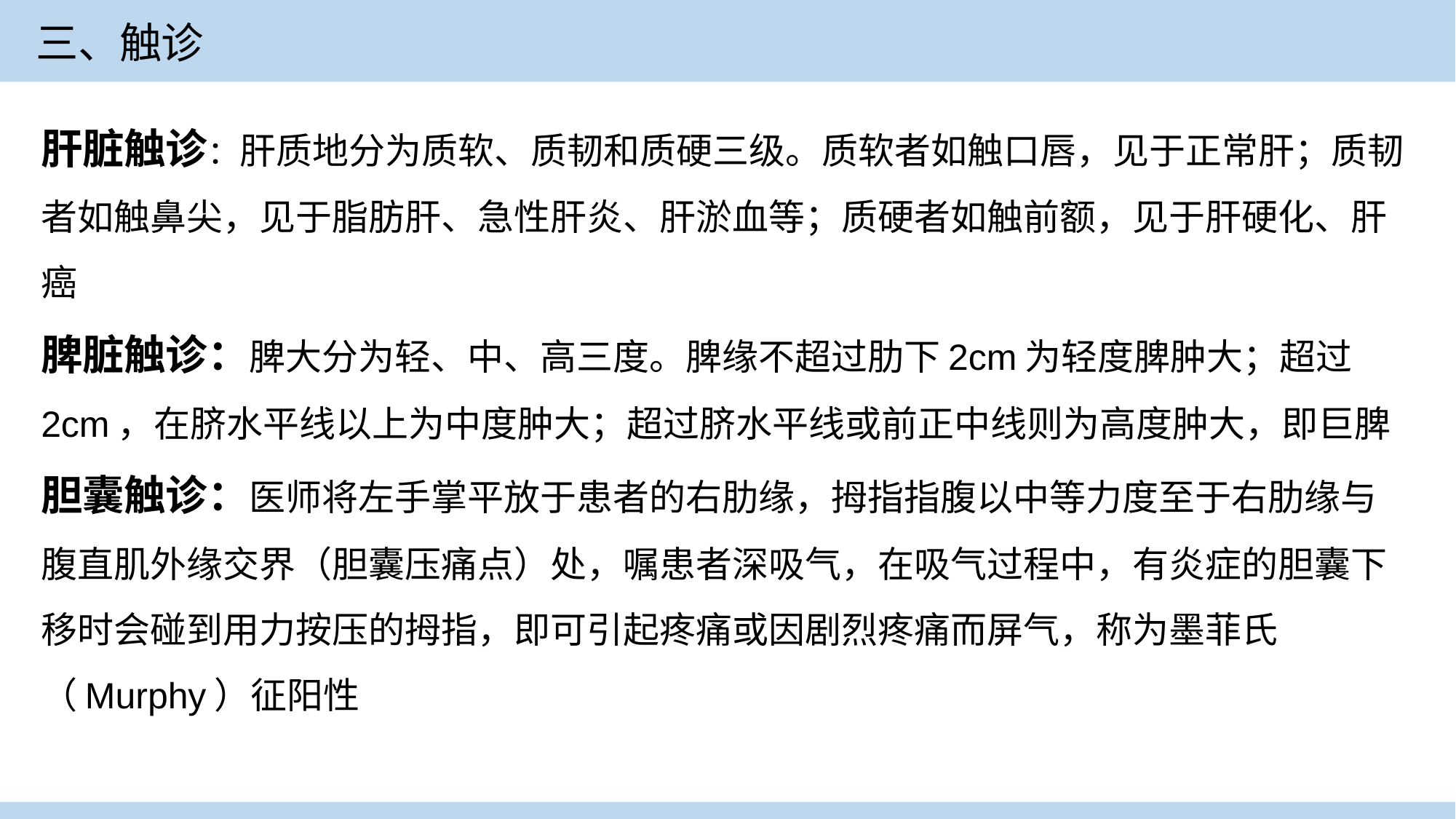

三、触诊

肝脏触诊：肝质地分为质软、质韧和质硬三级。质软者如触口唇，见于正常肝；质韧者如触鼻尖，见于脂肪肝、急性肝炎、肝淤血等；质硬者如触前额，见于肝硬化、肝癌
脾脏触诊：脾大分为轻、中、高三度。脾缘不超过肋下2cm为轻度脾肿大；超过2cm，在脐水平线以上为中度肿大；超过脐水平线或前正中线则为高度肿大，即巨脾
胆囊触诊：医师将左手掌平放于患者的右肋缘，拇指指腹以中等力度至于右肋缘与腹直肌外缘交界（胆囊压痛点）处，嘱患者深吸气，在吸气过程中，有炎症的胆囊下移时会碰到用力按压的拇指，即可引起疼痛或因剧烈疼痛而屏气，称为墨菲氏（Murphy）征阳性